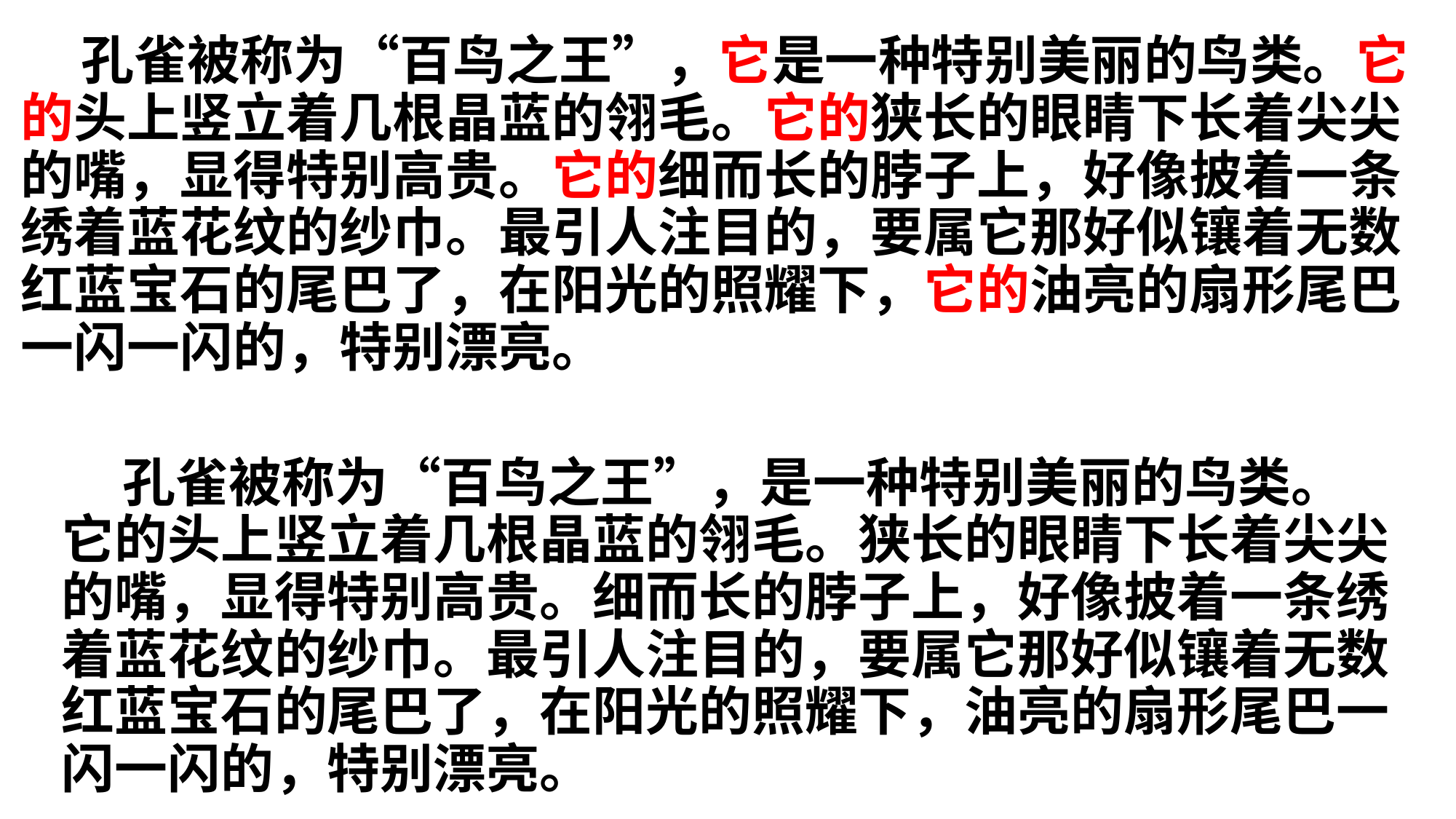

孔雀被称为“百鸟之王”，它是一种特别美丽的鸟类。它的头上竖立着几根晶蓝的翎毛。它的狭长的眼睛下长着尖尖的嘴，显得特别高贵。它的细而长的脖子上，好像披着一条绣着蓝花纹的纱巾。最引人注目的，要属它那好似镶着无数红蓝宝石的尾巴了，在阳光的照耀下，它的油亮的扇形尾巴一闪一闪的，特别漂亮。
    孔雀被称为“百鸟之王”，是一种特别美丽的鸟类。它的头上竖立着几根晶蓝的翎毛。狭长的眼睛下长着尖尖的嘴，显得特别高贵。细而长的脖子上，好像披着一条绣着蓝花纹的纱巾。最引人注目的，要属它那好似镶着无数红蓝宝石的尾巴了，在阳光的照耀下，油亮的扇形尾巴一闪一闪的，特别漂亮。